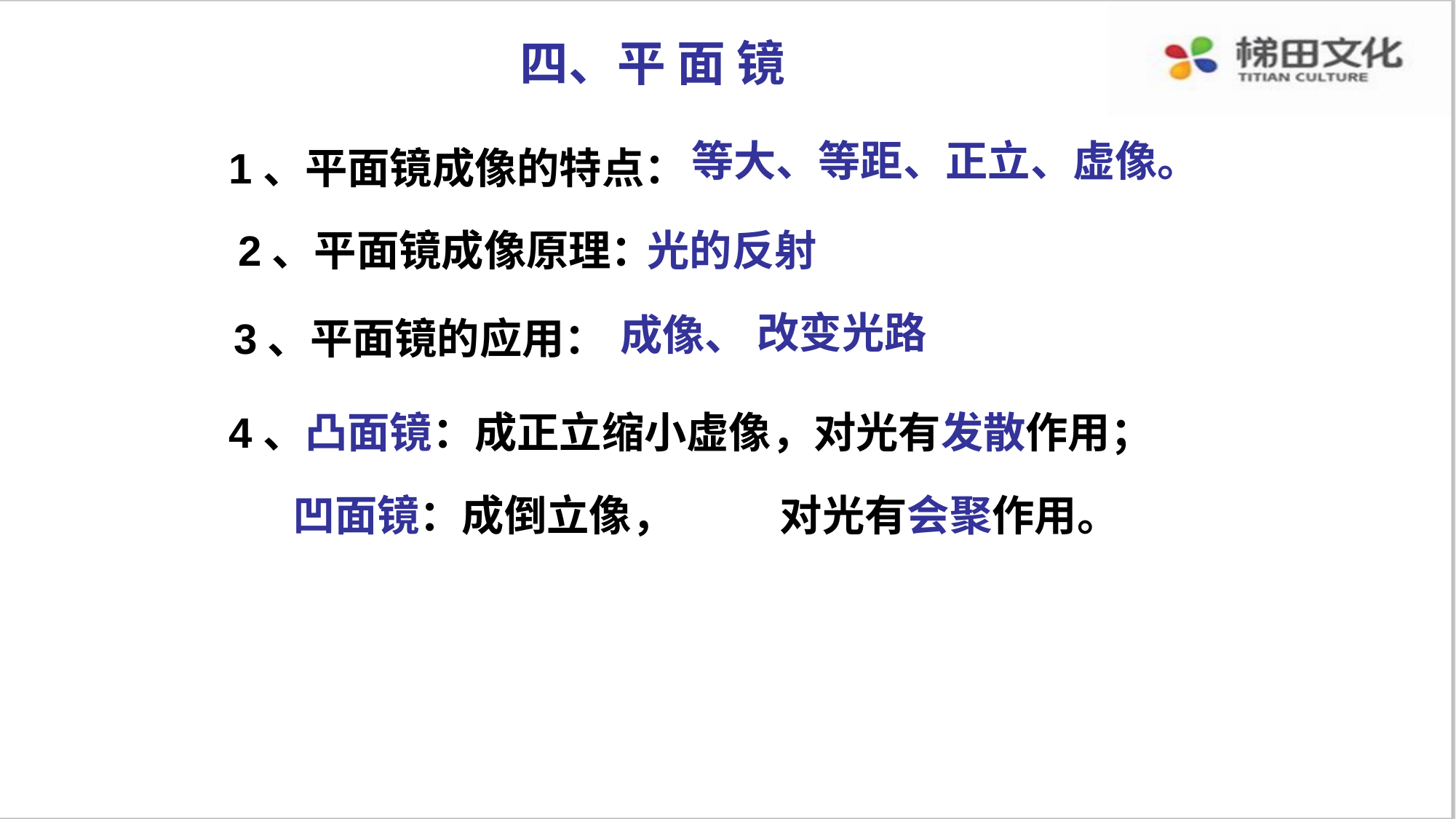

四、平 面 镜

1、平面镜成像的特点：
等大、等距、正立、虚像。
2、平面镜成像原理：
光的反射
成像、
3、平面镜的应用：
改变光路
4、凸面镜：成正立缩小虚像，对光有发散作用；
凹面镜：成倒立像，           对光有会聚作用。